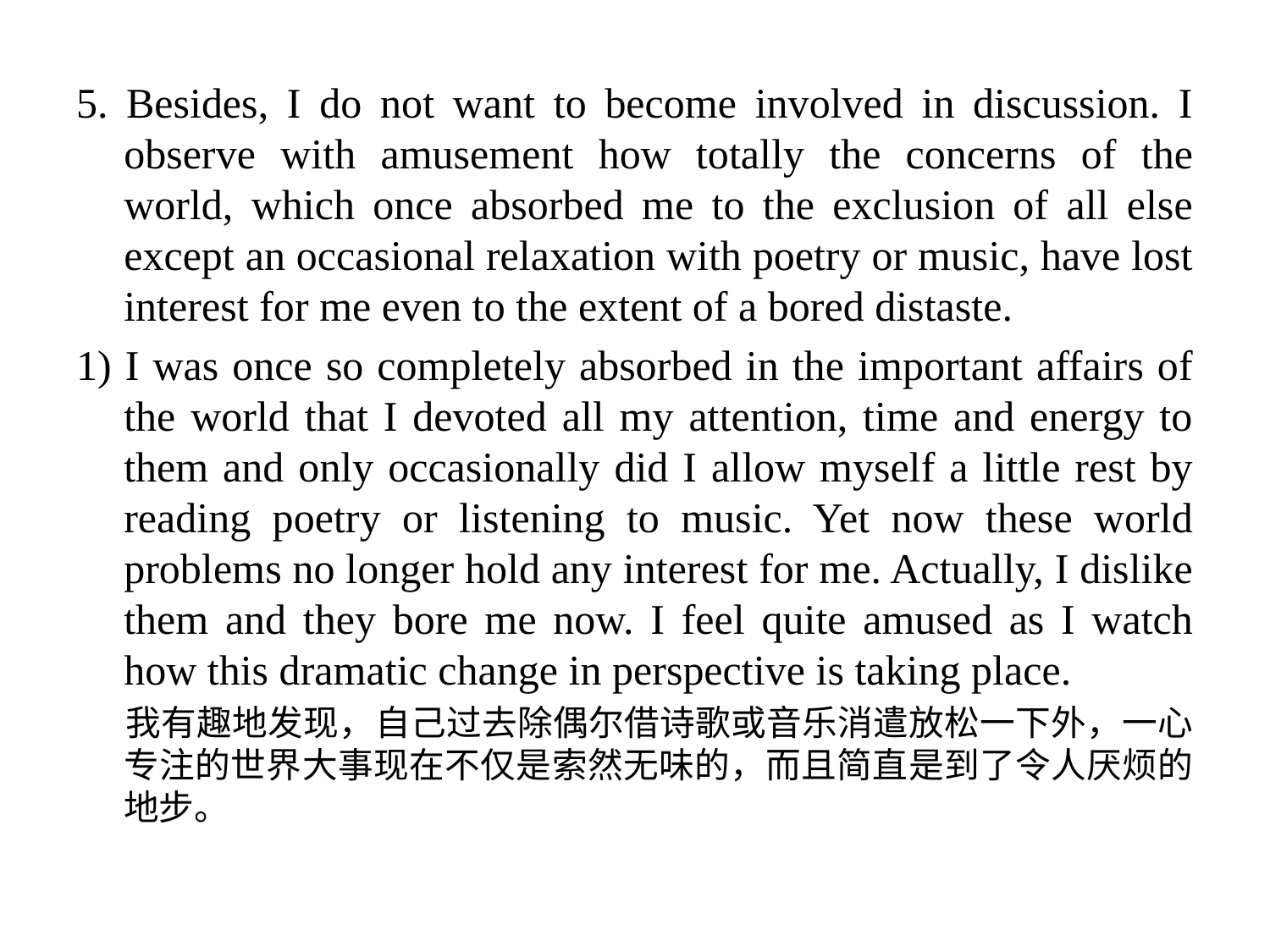

5. Besides, I do not want to become involved in discussion. I observe with amusement how totally the concerns of the world, which once absorbed me to the exclusion of all else except an occasional relaxation with poetry or music, have lost interest for me even to the extent of a bored distaste.
1) I was once so completely absorbed in the important affairs of the world that I devoted all my attention, time and energy to them and only occasionally did I allow myself a little rest by reading poetry or listening to music. Yet now these world problems no longer hold any interest for me. Actually, I dislike them and they bore me now. I feel quite amused as I watch how this dramatic change in perspective is taking place.
     我有趣地发现，自己过去除偶尔借诗歌或音乐消遣放松一下外，一心专注的世界大事现在不仅是索然无味的，而且简直是到了令人厌烦的地步。